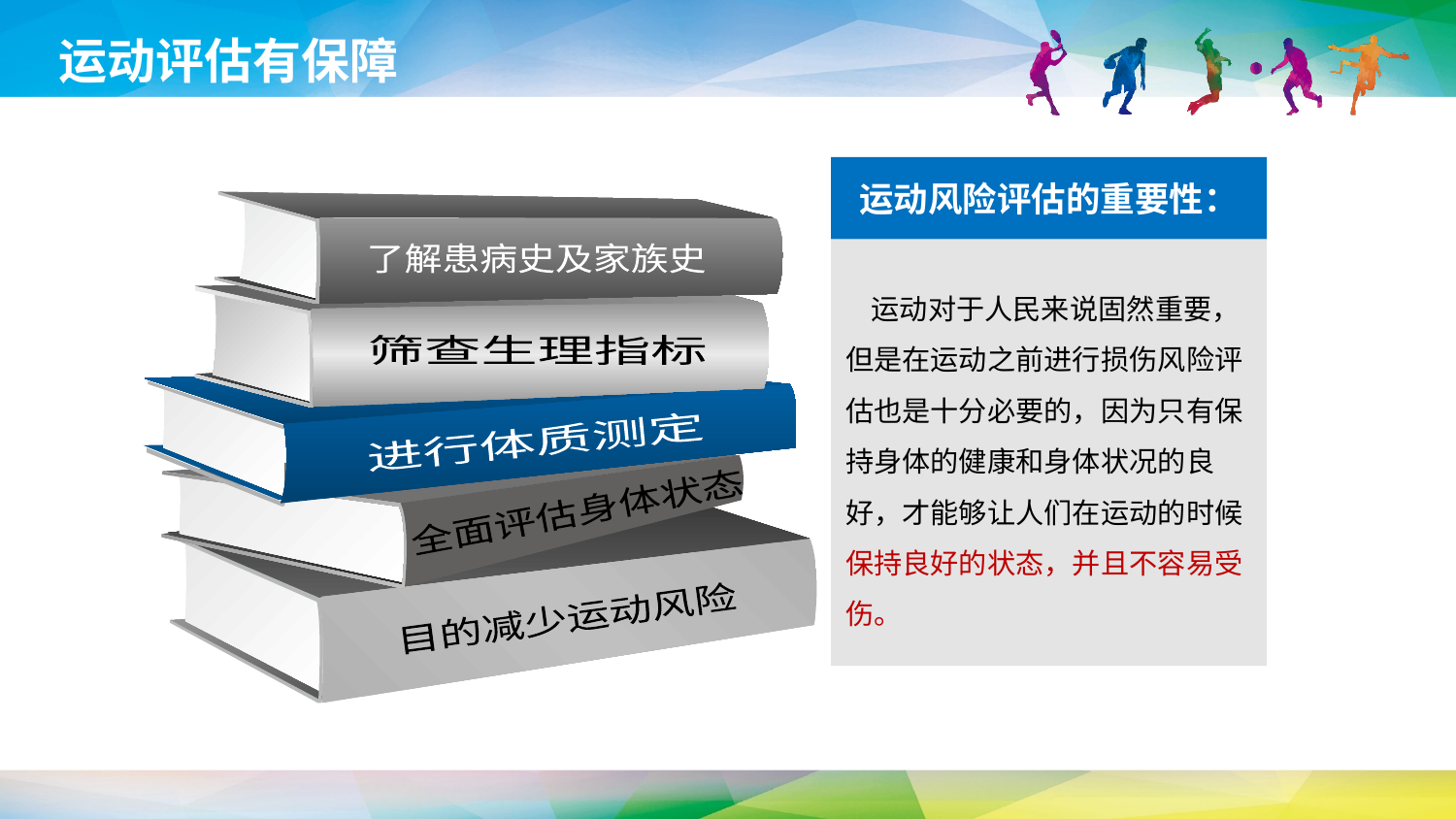

运动评估有保障
运动风险评估的重要性：
   运动对于人民来说固然重要，但是在运动之前进行损伤风险评估也是十分必要的，因为只有保持身体的健康和身体状况的良好，才能够让人们在运动的时候保持良好的状态，并且不容易受伤。

了解患病史及家族史

筛查生理指标

进行体质测定

目的减少运动风险
全面评估身体状态
延时符